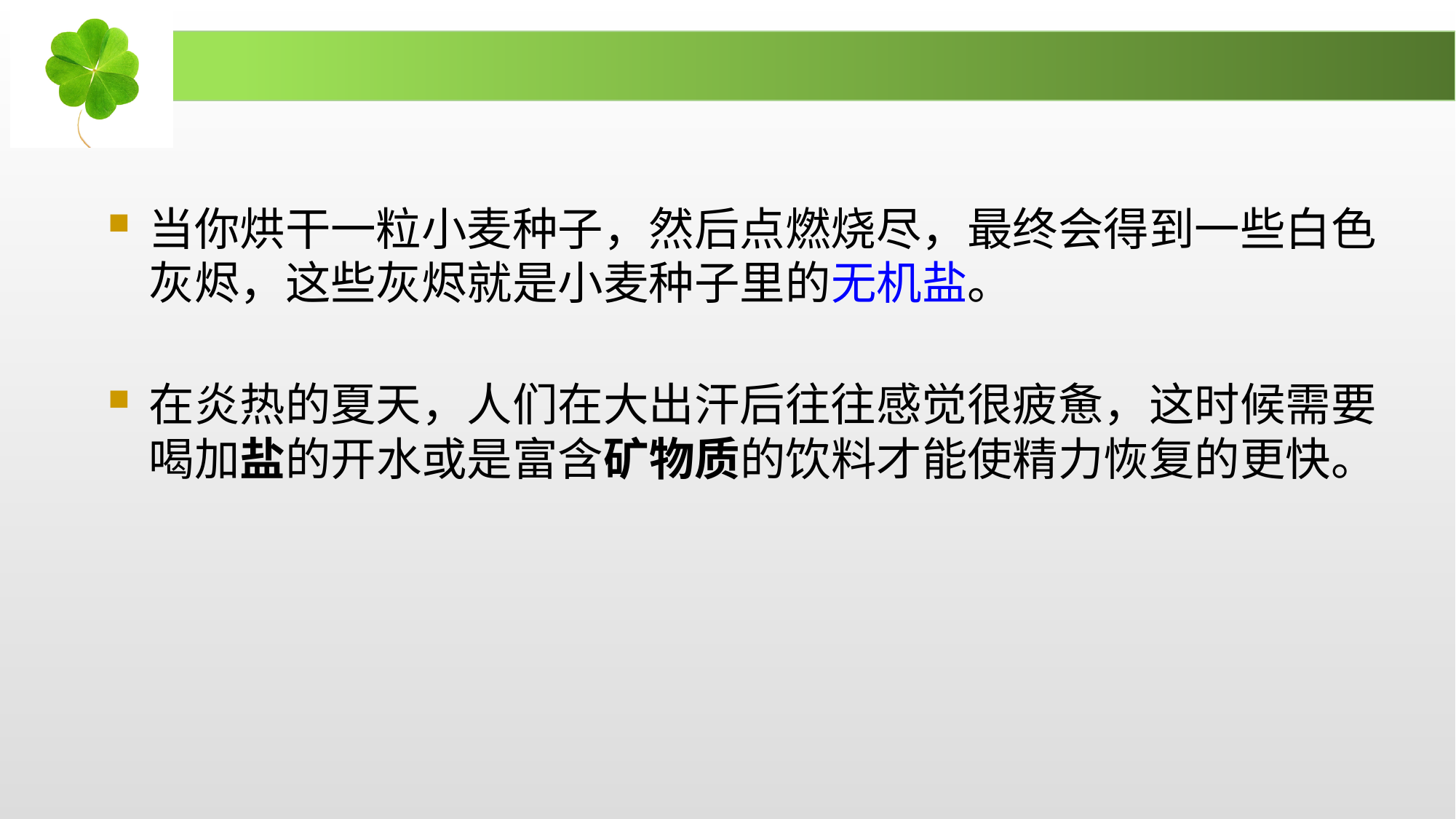

当你烘干一粒小麦种子，然后点燃烧尽，最终会得到一些白色灰烬，这些灰烬就是小麦种子里的无机盐。

在炎热的夏天，人们在大出汗后往往感觉很疲惫，这时候需要喝加盐的开水或是富含矿物质的饮料才能使精力恢复的更快。